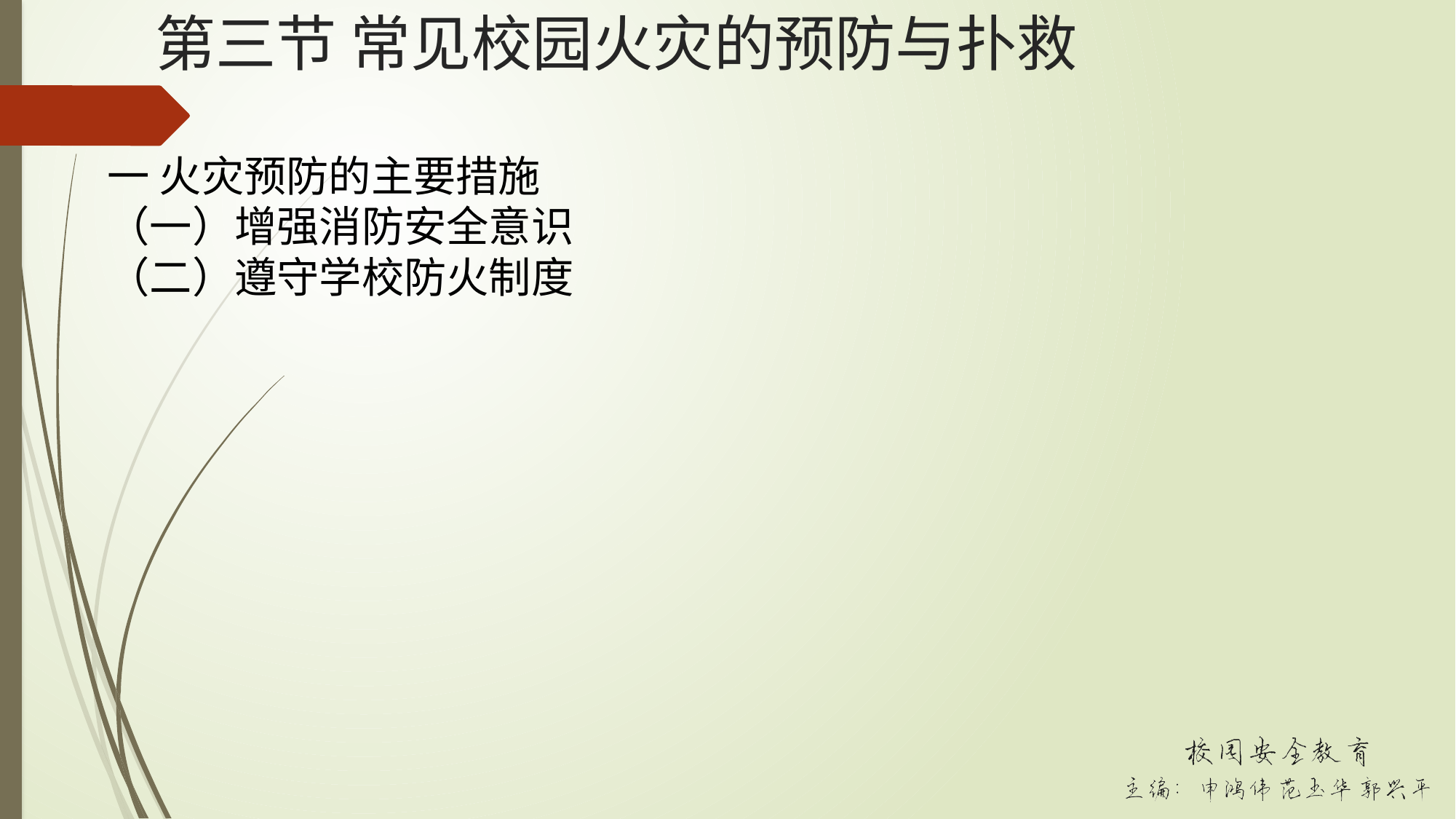

# 第三节 常见校园火灾的预防与扑救
一 火灾预防的主要措施
（一）增强消防安全意识
（二）遵守学校防火制度